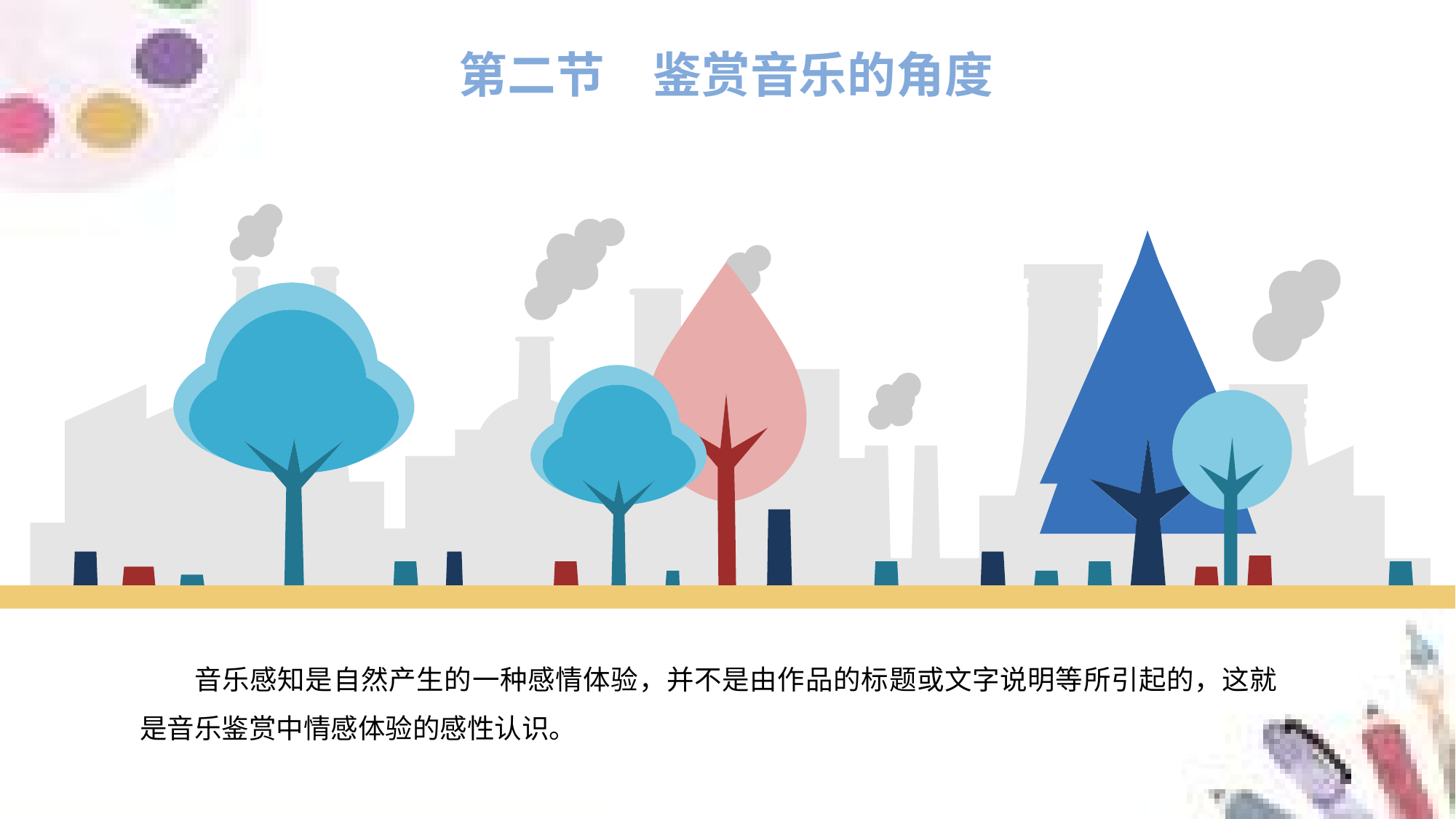

第二节　鉴赏音乐的角度

音乐感知是自然产生的一种感情体验，并不是由作品的标题或文字说明等所引起的，这就是音乐鉴赏中情感体验的感性认识。